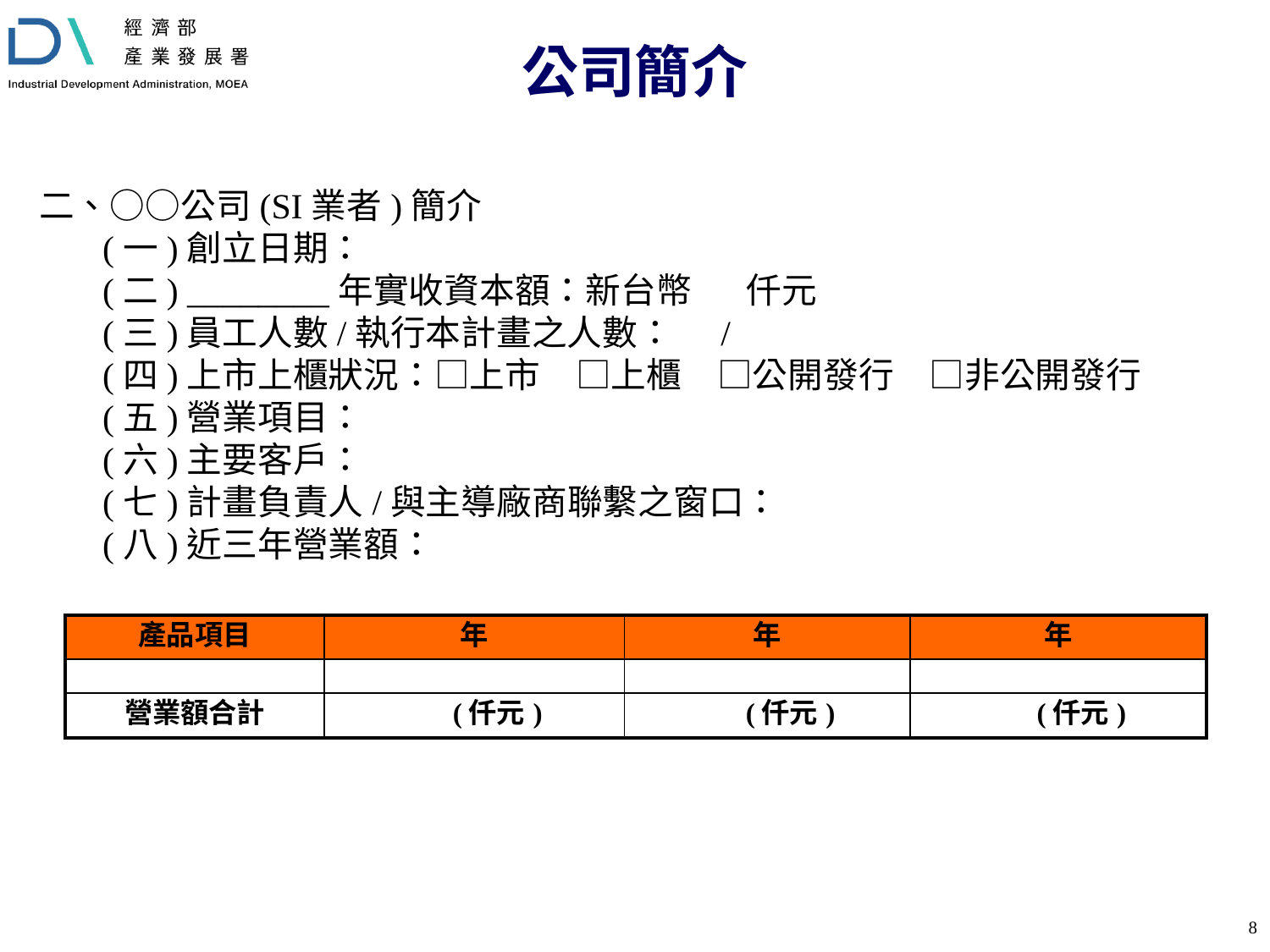

# 公司簡介
二、○○公司(SI業者)簡介
(一)創立日期：
(二) ________年實收資本額：新台幣       仟元
(三)員工人數/執行本計畫之人數：     /
(四)上市上櫃狀況：□上市　□上櫃　□公開發行　□非公開發行
(五)營業項目：
(六)主要客戶：
(七)計畫負責人/與主導廠商聯繫之窗口：
(八)近三年營業額：
| 產品項目 | 年 | 年 | 年 |
| --- | --- | --- | --- |
|  |  |  |  |
| 營業額合計 | (仟元) | (仟元) | (仟元) |
8